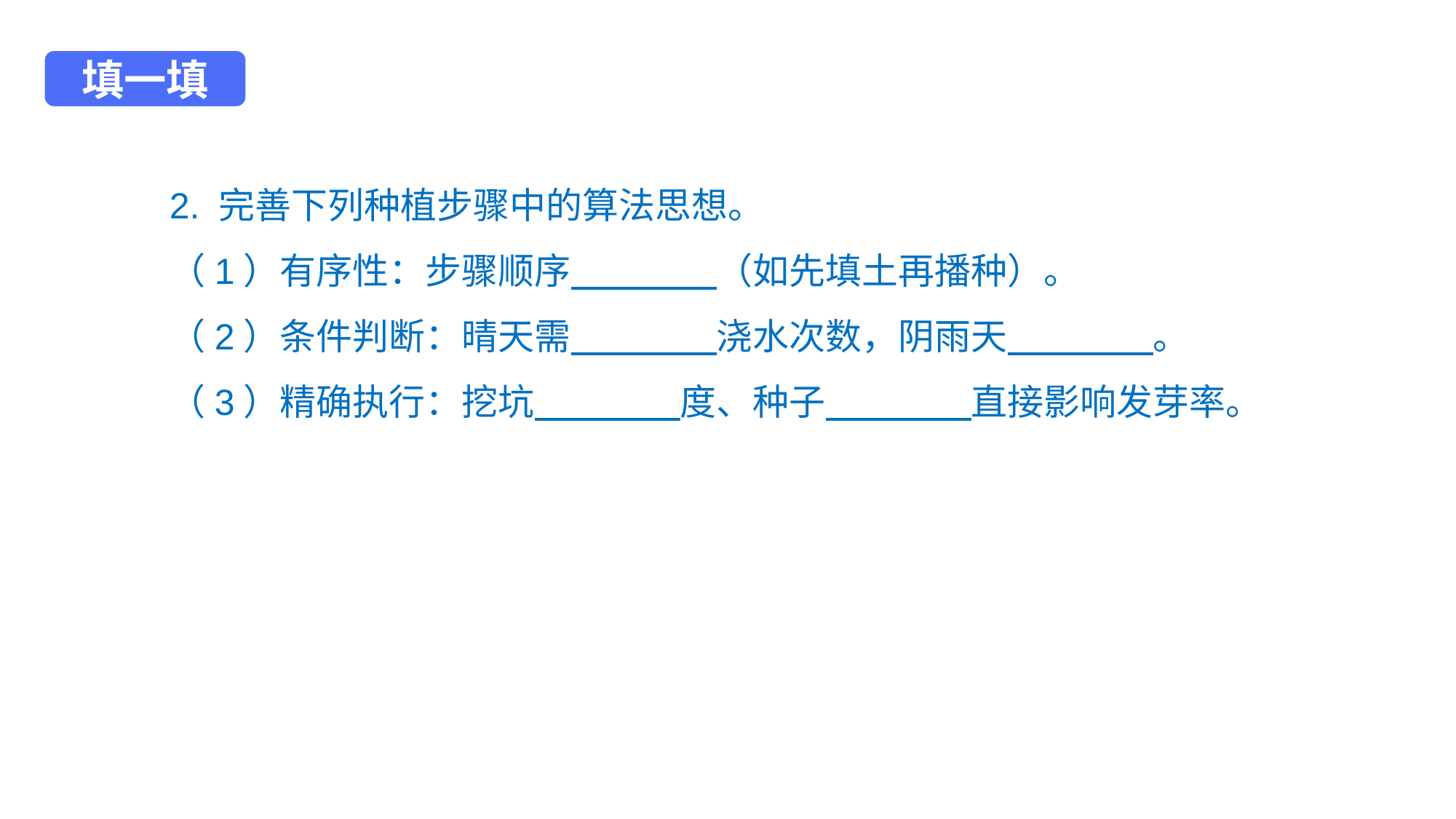

填一填
2. 完善下列种植步骤中的算法思想。
（1）有序性：步骤顺序　　　　（如先填土再播种）。
（2）条件判断：晴天需　　　　浇水次数，阴雨天　　　　。
（3）精确执行：挖坑　　　　度、种子　　　　直接影响发芽率。